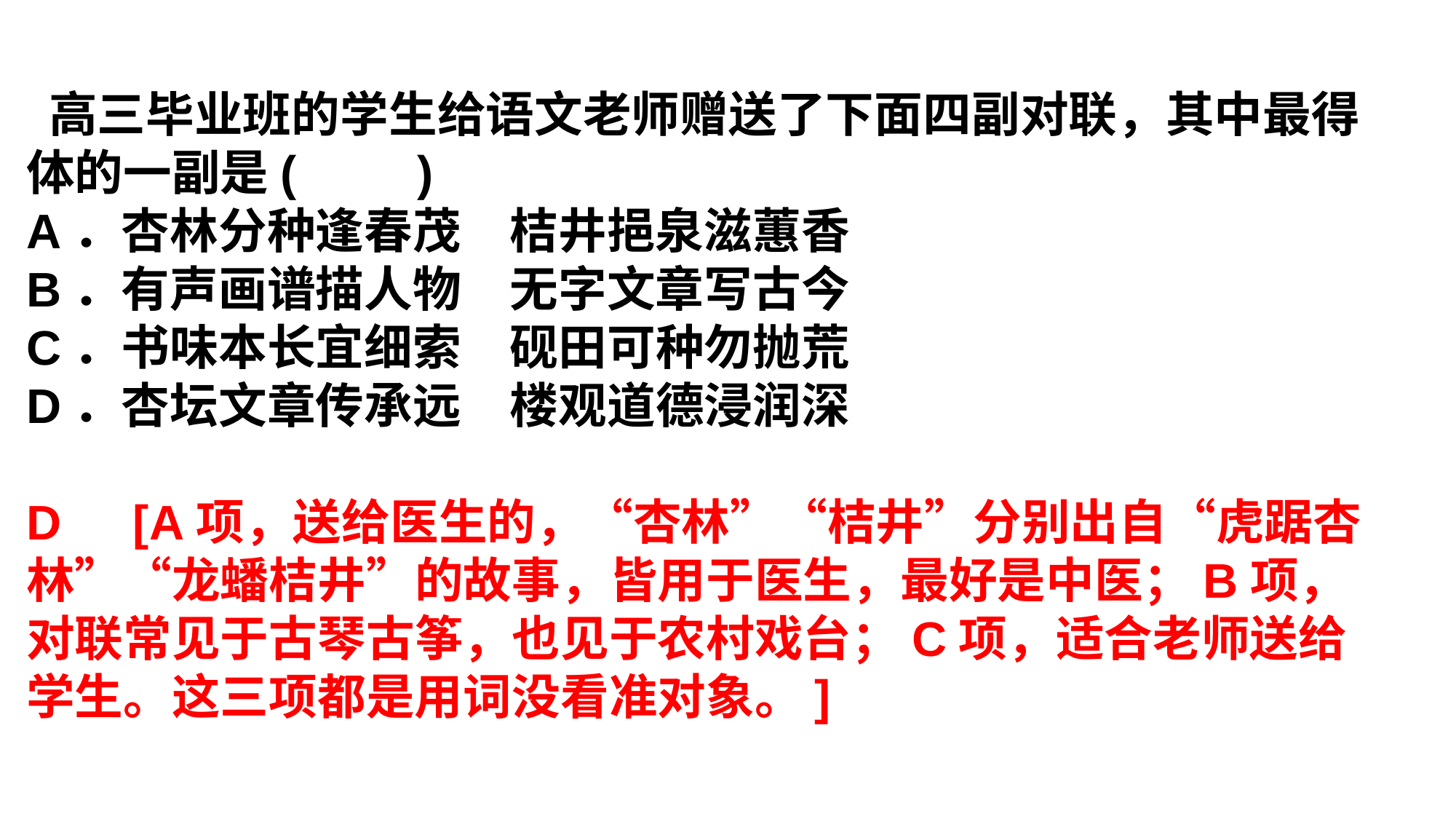

高三毕业班的学生给语文老师赠送了下面四副对联，其中最得体的一副是(　　)
A．杏林分种逢春茂　桔井挹泉滋蕙香
B．有声画谱描人物　无字文章写古今
C．书味本长宜细索　砚田可种勿抛荒
D．杏坛文章传承远　楼观道德浸润深

D　[A项，送给医生的，“杏林”“桔井”分别出自“虎踞杏林”“龙蟠桔井”的故事，皆用于医生，最好是中医；B项，对联常见于古琴古筝，也见于农村戏台；C项，适合老师送给学生。这三项都是用词没看准对象。]